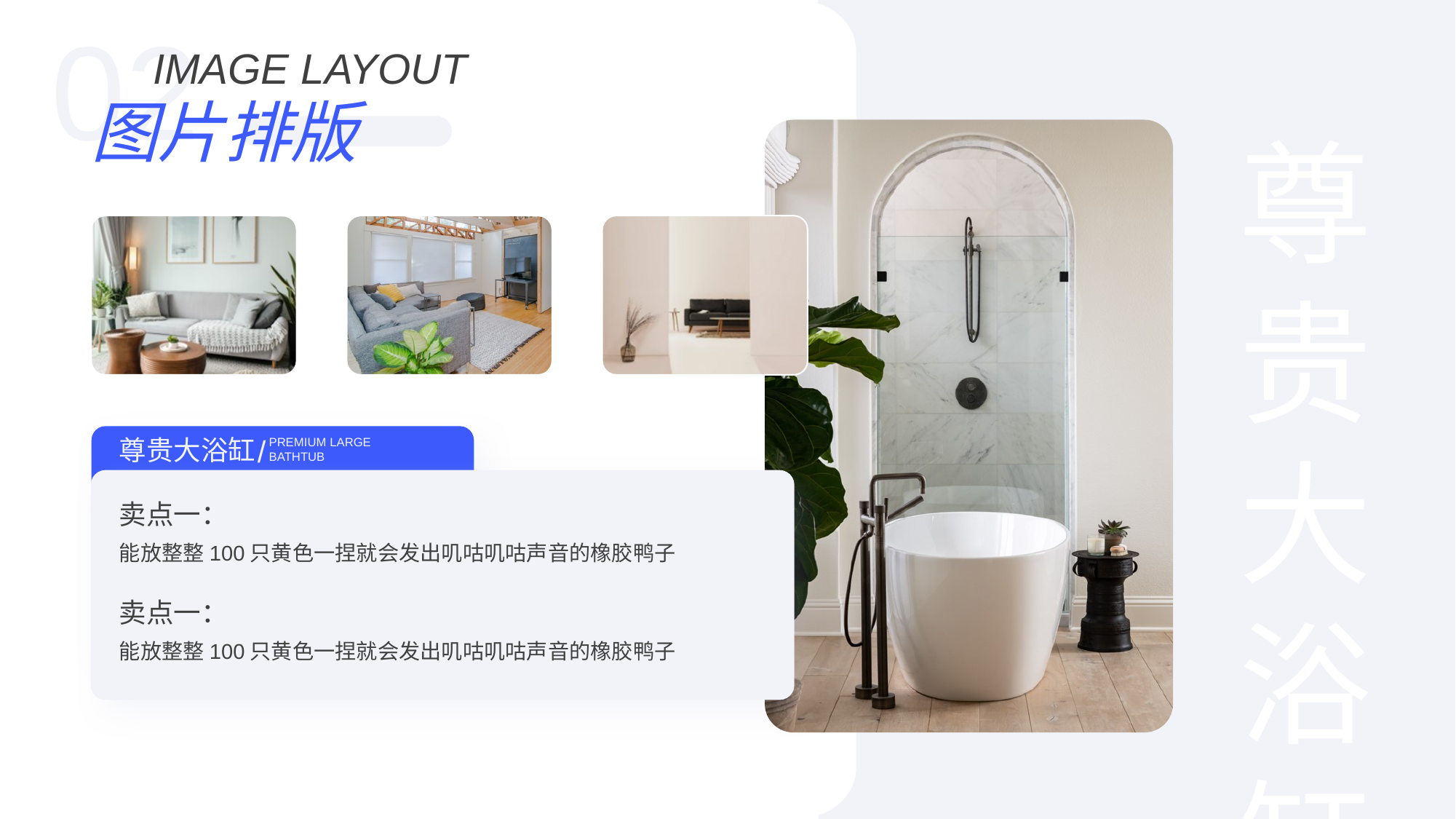

02
IMAGE LAYOUT
图片排版

尊贵大浴缸

/
尊贵大浴缸
PREMIUM LARGE BATHTUB

卖点一：
能放整整100只黄色一捏就会发出叽咕叽咕声音的橡胶鸭子
卖点一：
能放整整100只黄色一捏就会发出叽咕叽咕声音的橡胶鸭子